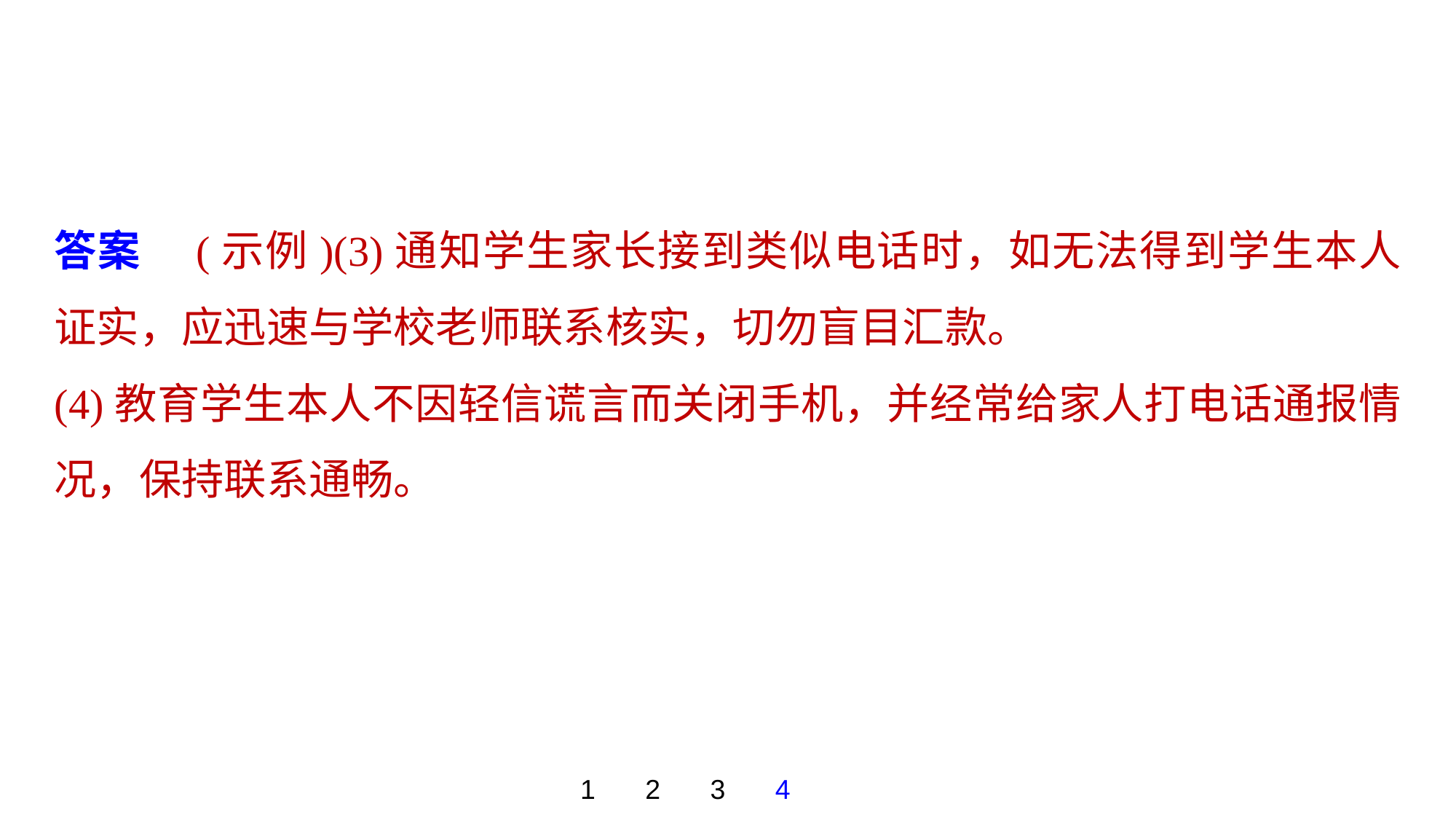

答案　(示例)(3)通知学生家长接到类似电话时，如无法得到学生本人证实，应迅速与学校老师联系核实，切勿盲目汇款。
(4)教育学生本人不因轻信谎言而关闭手机，并经常给家人打电话通报情况，保持联系通畅。
1
2
3
4